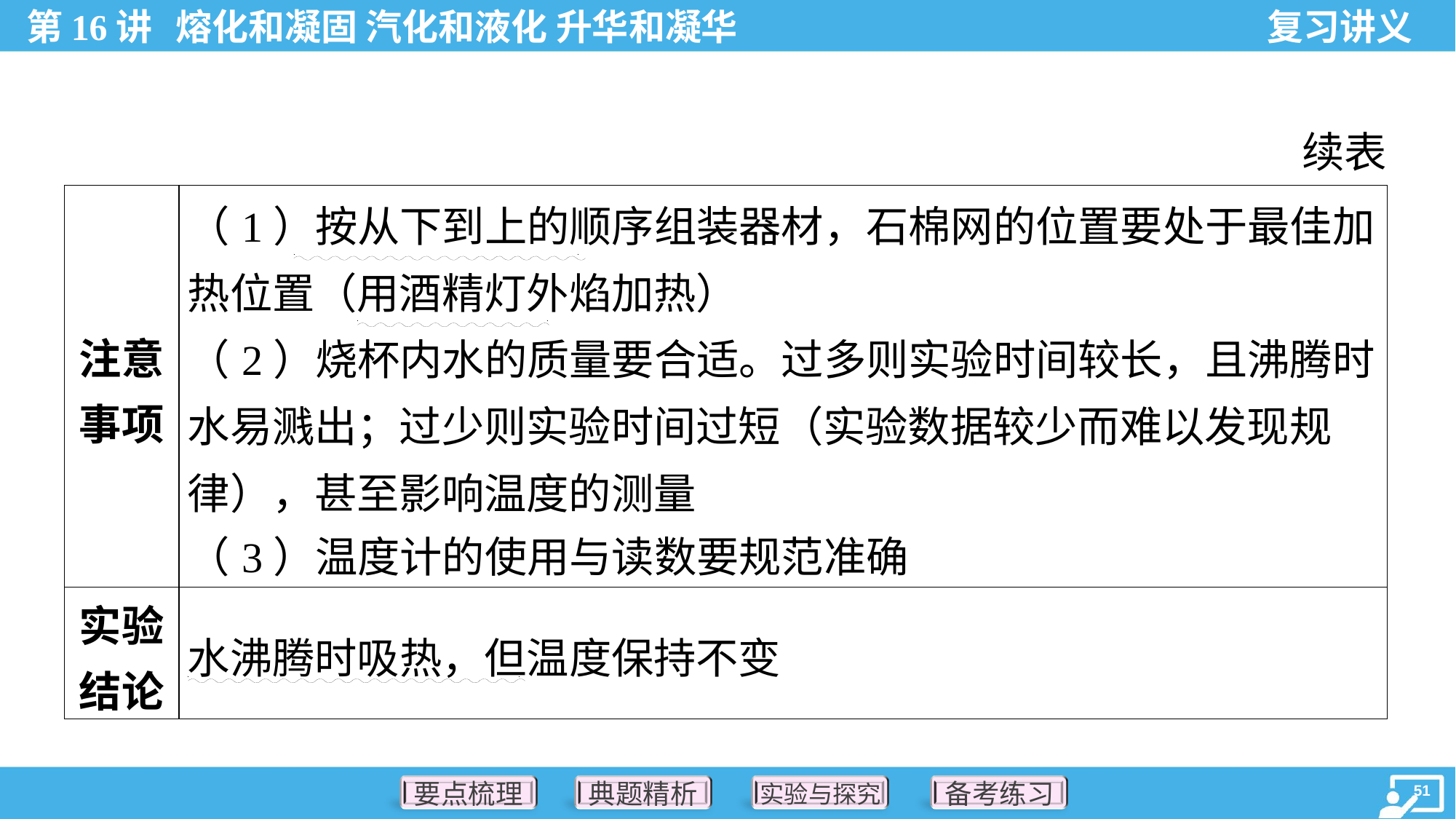

续表
| 注意 事项 | （1）按从下到上的顺序组装器材，石棉网的位置要处于最佳加 热位置（用酒精灯外焰加热） （2）烧杯内水的质量要合适。过多则实验时间较长，且沸腾时 水易溅出；过少则实验时间过短（实验数据较少而难以发现规 律），甚至影响温度的测量 （3）温度计的使用与读数要规范准确 |
| --- | --- |
| 实验 结论 | 水沸腾时吸热，但温度保持不变 |
.                        .
.                .
.                            .